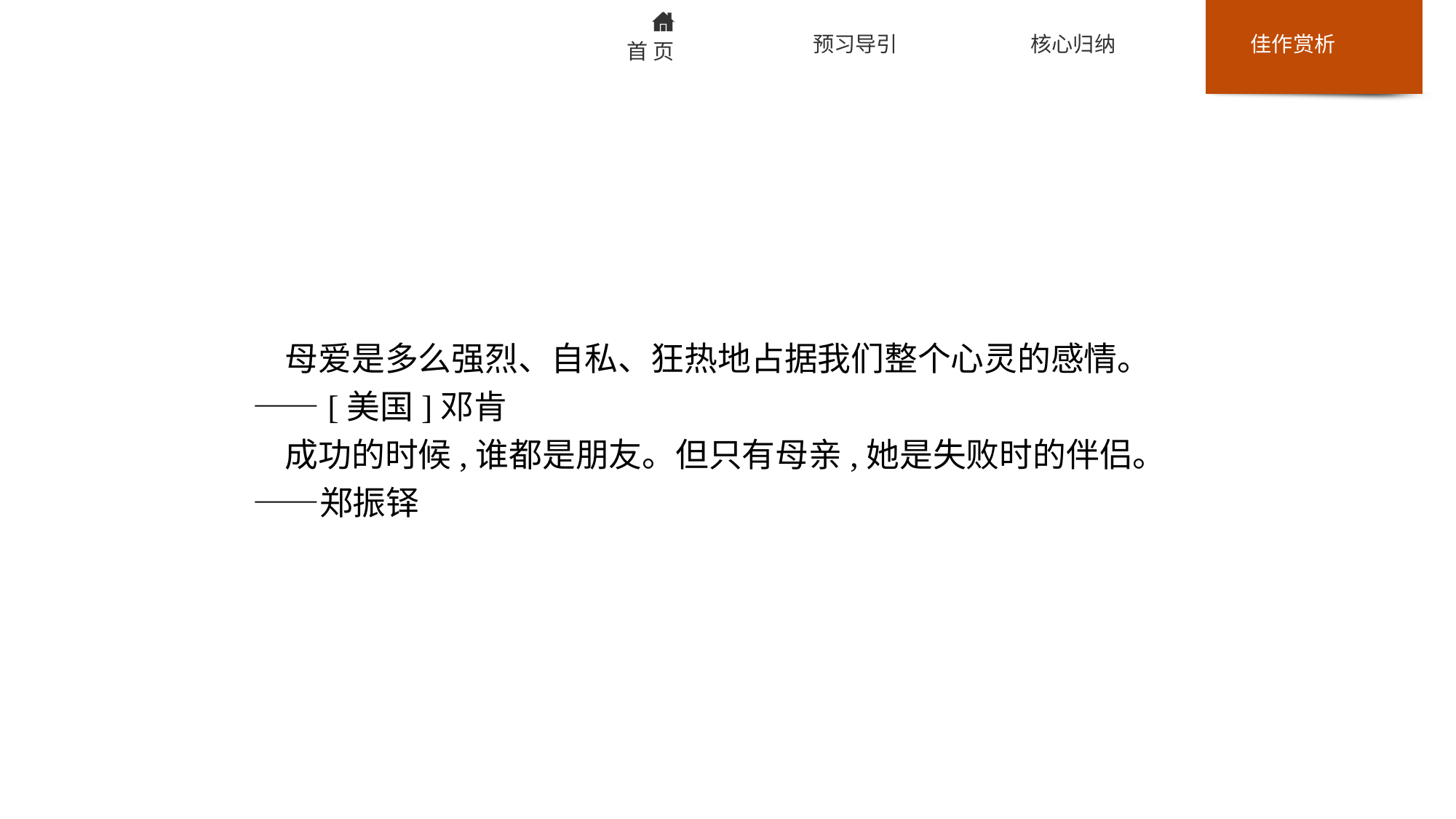

母爱是多么强烈、自私、狂热地占据我们整个心灵的感情。——[美国]邓肯
成功的时候,谁都是朋友。但只有母亲,她是失败时的伴侣。——郑振铎